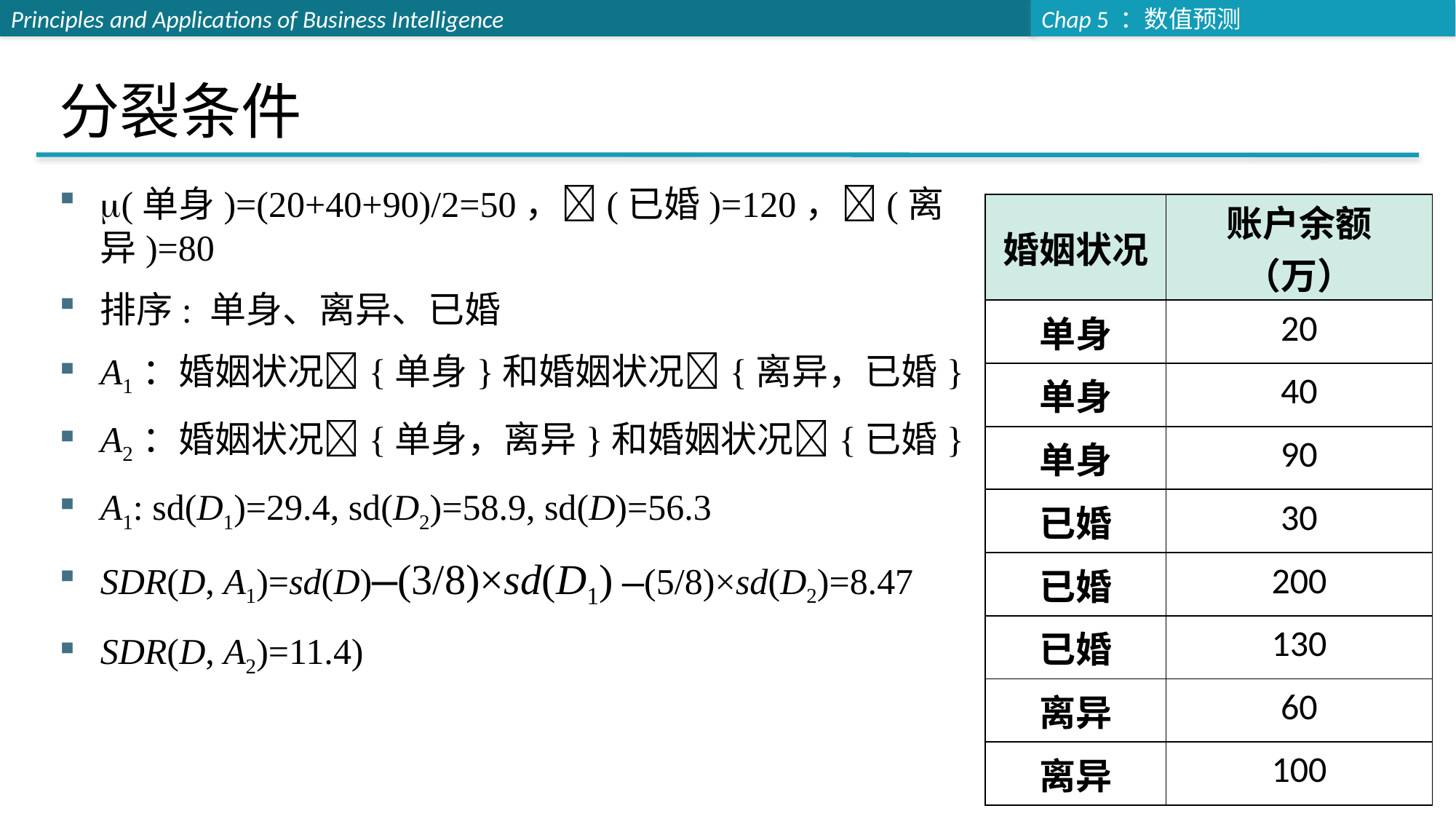

# 分裂条件
μ(单身)=(20+40+90)/2=50，μ(已婚)=120，μ(离异)=80
排序: 单身、离异、已婚
A1：婚姻状况∈{单身}和婚姻状况∈{离异，已婚}
A2：婚姻状况∈{单身，离异}和婚姻状况∈{已婚}
A1: sd(D1)=29.4, sd(D2)=58.9, sd(D)=56.3
SDR(D, A1)=sd(D)⎼(3/8)×sd(D1) ⎼(5/8)×sd(D2)=8.47
SDR(D, A2)=11.4)
| 婚姻状况 | 账户余额（万） |
| --- | --- |
| 单身 | 20 |
| 单身 | 40 |
| 单身 | 90 |
| 已婚 | 30 |
| 已婚 | 200 |
| 已婚 | 130 |
| 离异 | 60 |
| 离异 | 100 |